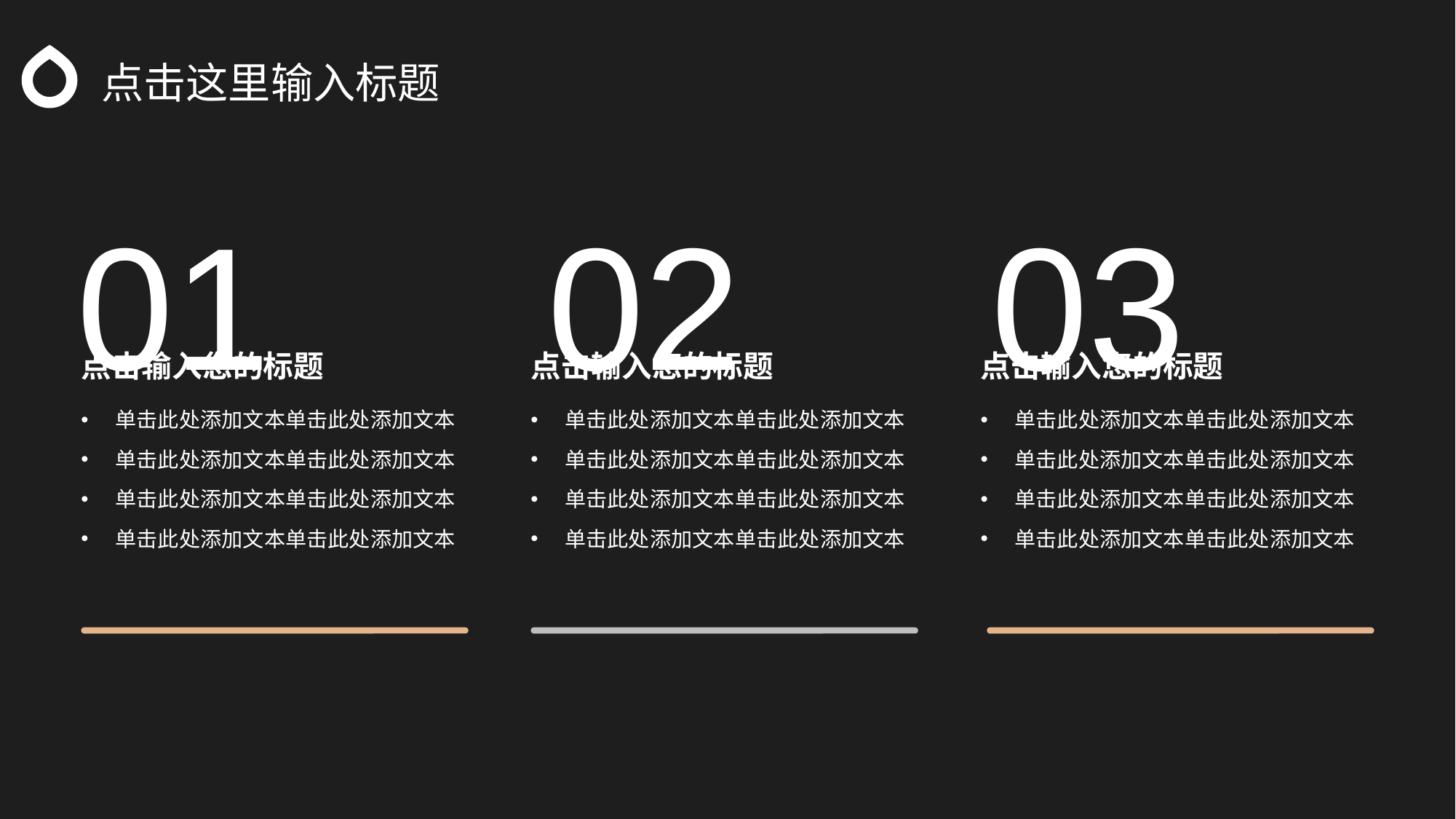

点击这里输入标题

01
02
03
点击输入您的标题
点击输入您的标题
点击输入您的标题
单击此处添加文本单击此处添加文本
单击此处添加文本单击此处添加文本
单击此处添加文本单击此处添加文本
单击此处添加文本单击此处添加文本
单击此处添加文本单击此处添加文本
单击此处添加文本单击此处添加文本
单击此处添加文本单击此处添加文本
单击此处添加文本单击此处添加文本
单击此处添加文本单击此处添加文本
单击此处添加文本单击此处添加文本
单击此处添加文本单击此处添加文本
单击此处添加文本单击此处添加文本